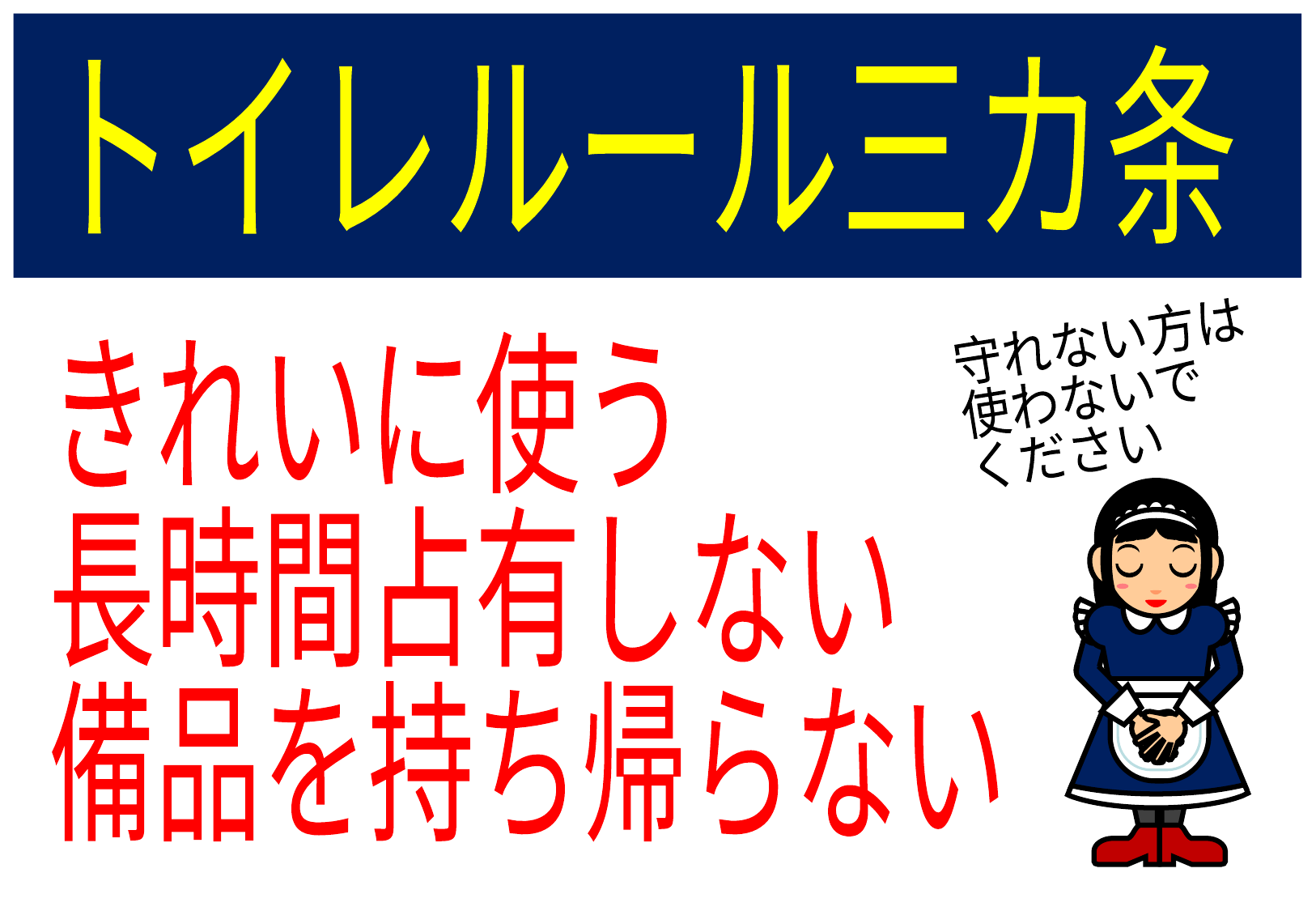

トイレルール三カ条
守れない方は
使わないで
ください
きれいに使う
長時間占有しない
備品を持ち帰らない